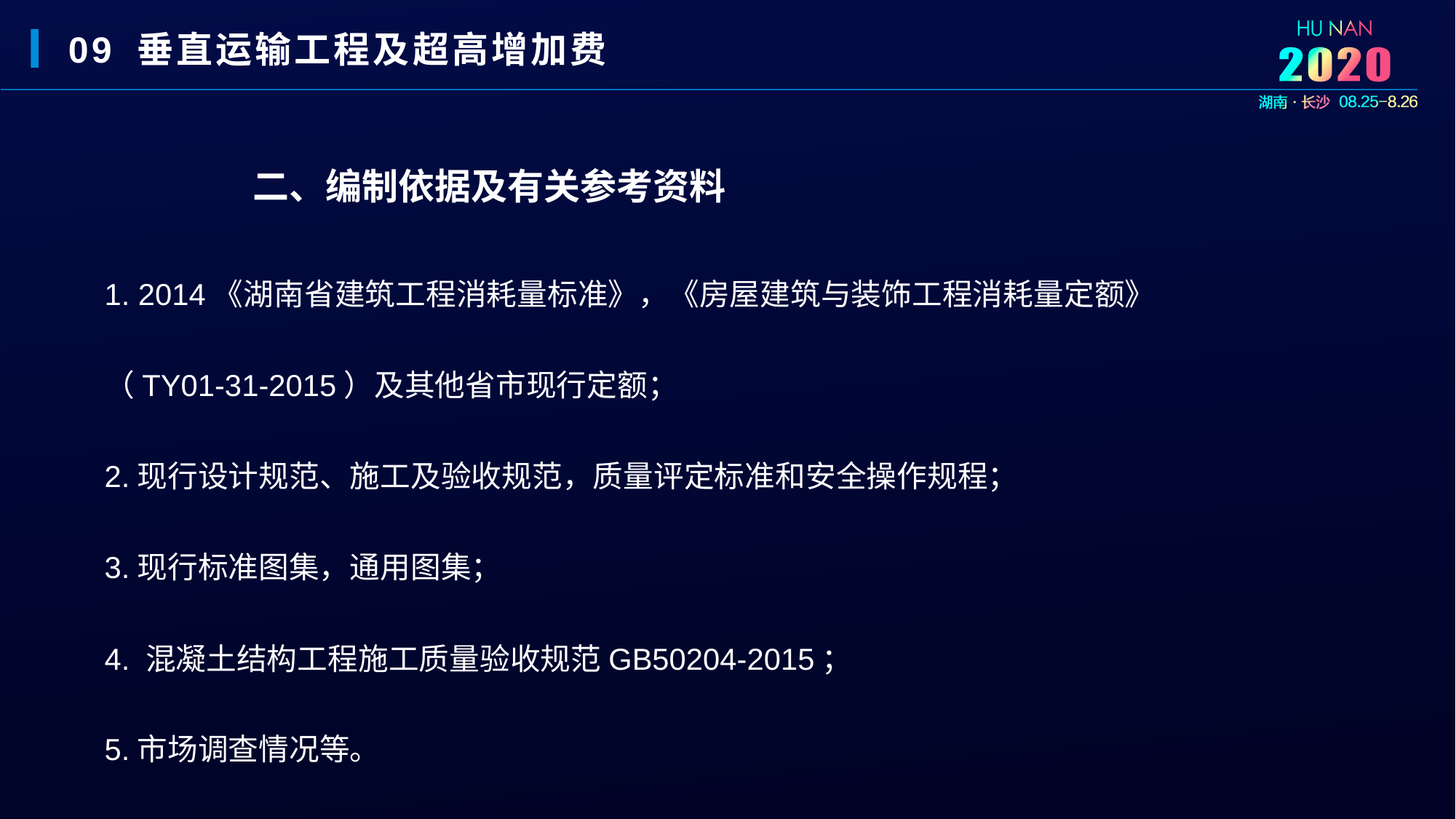

09 垂直运输工程及超高增加费
二、编制依据及有关参考资料
1. 2014《湖南省建筑工程消耗量标准》，《房屋建筑与装饰工程消耗量定额》（TY01-31-2015）及其他省市现行定额；
2.现行设计规范、施工及验收规范，质量评定标准和安全操作规程；
3.现行标准图集，通用图集；
4. 混凝土结构工程施工质量验收规范GB50204-2015；
5.市场调查情况等。